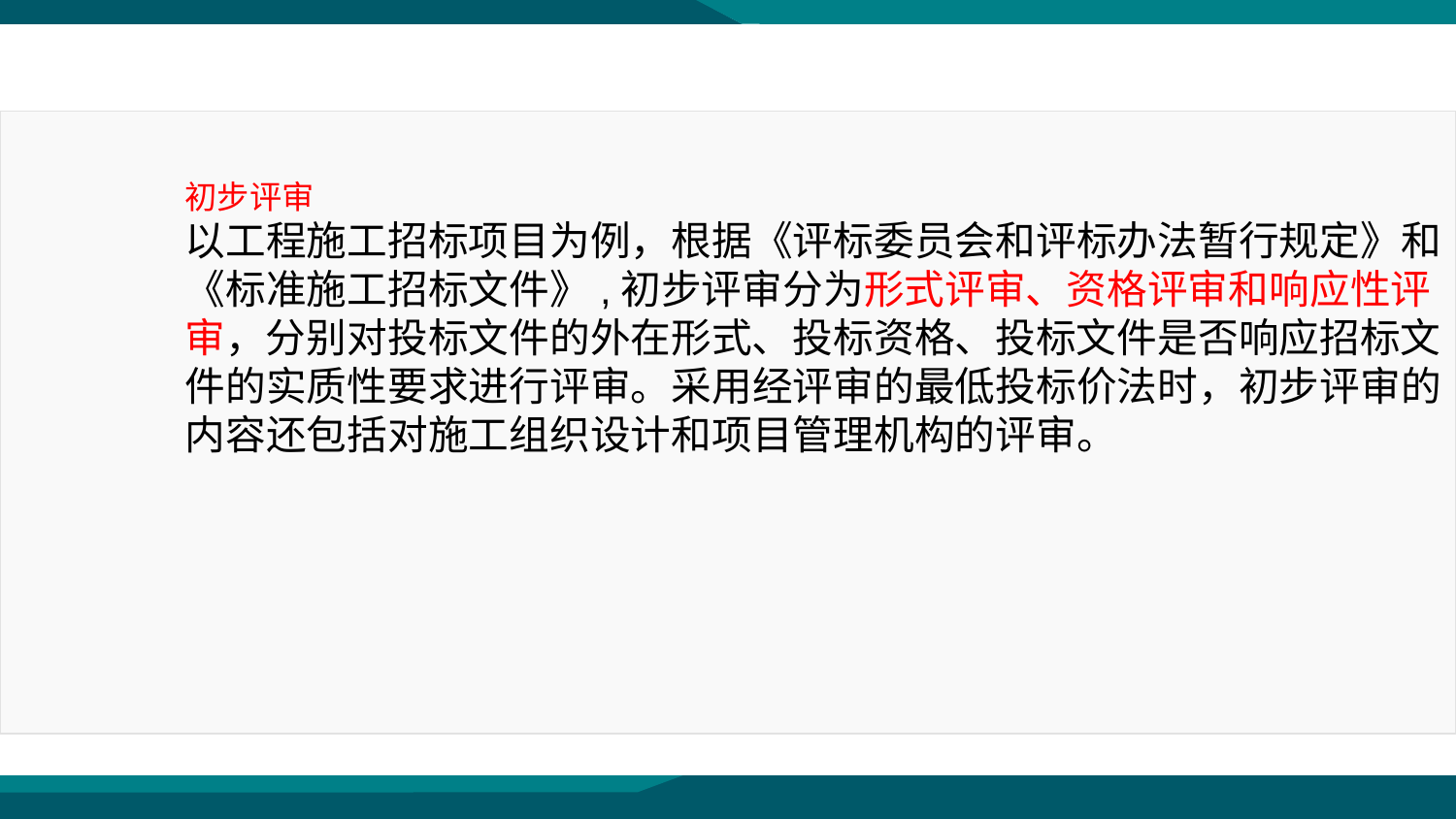

初步评审
以工程施工招标项目为例，根据《评标委员会和评标办法暂行规定》和《标准施工招标文件》,初步评审分为形式评审、资格评审和响应性评审，分别对投标文件的外在形式、投标资格、投标文件是否响应招标文件的实质性要求进行评审。采用经评审的最低投标价法时，初步评审的内容还包括对施工组织设计和项目管理机构的评审。